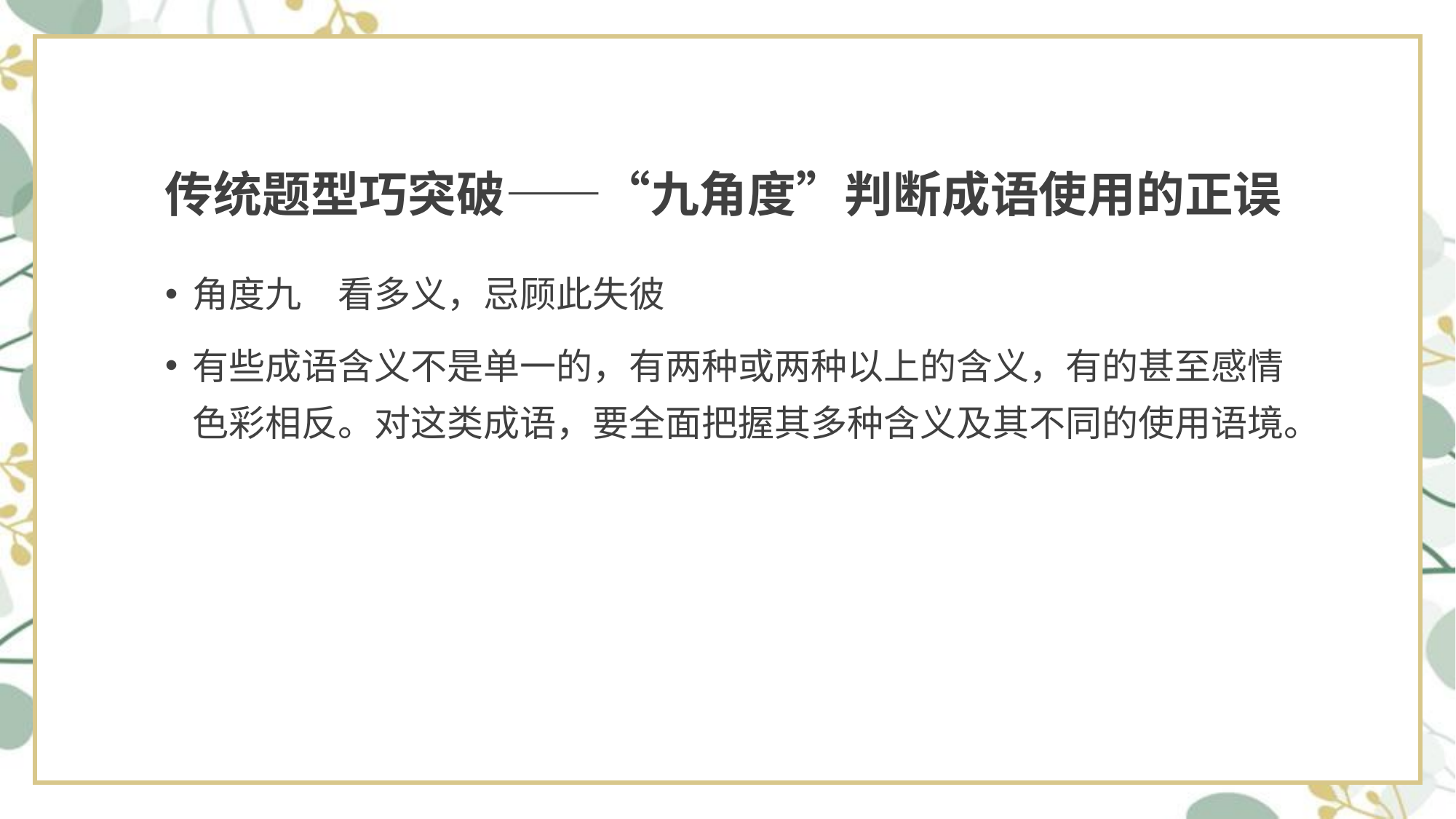

# 传统题型巧突破——“九角度”判断成语使用的正误
角度九　看多义，忌顾此失彼
有些成语含义不是单一的，有两种或两种以上的含义，有的甚至感情色彩相反。对这类成语，要全面把握其多种含义及其不同的使用语境。